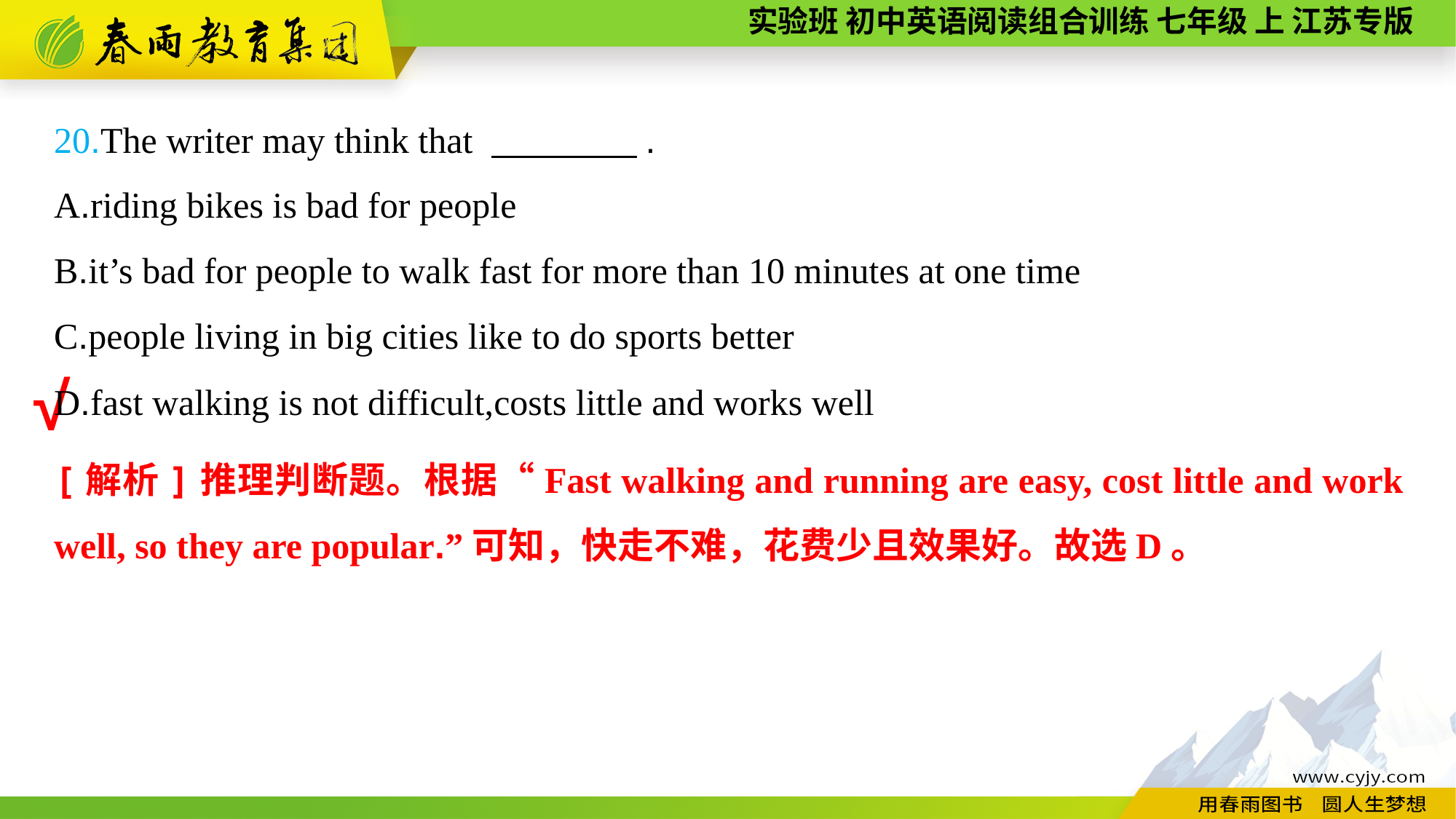

20.The writer may think that 　　　　.
A.riding bikes is bad for people
B.it’s bad for people to walk fast for more than 10 minutes at one time
C.people living in big cities like to do sports better
D.fast walking is not difficult,costs little and works well
√
[解析]推理判断题。根据“Fast walking and running are easy, cost little and work well, so they are popular.”可知，快走不难，花费少且效果好。故选D。